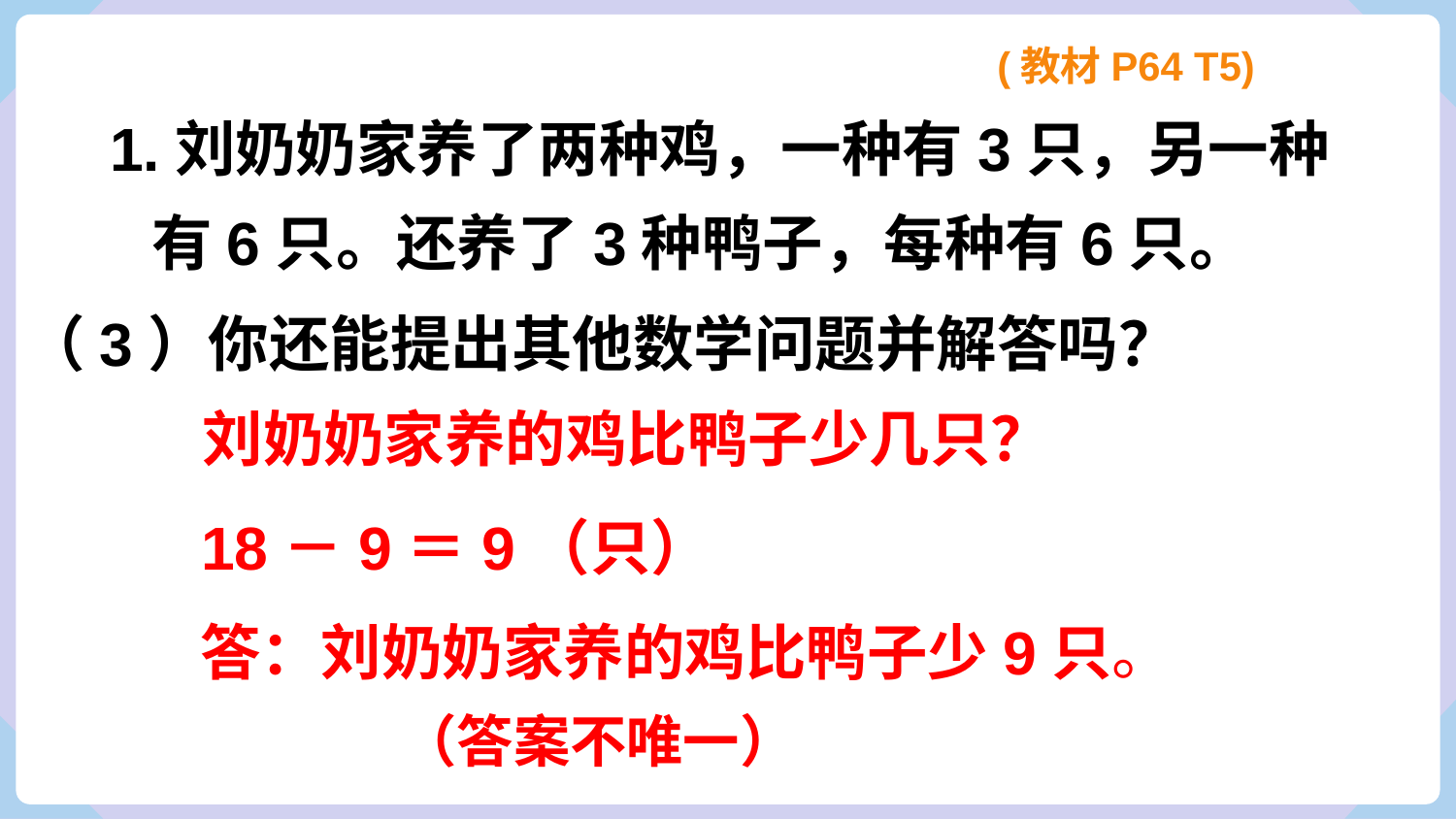

(教材P64 T5)
1.刘奶奶家养了两种鸡，一种有3只，另一种
  有6只。还养了3种鸭子，每种有6只。
（3）你还能提出其他数学问题并解答吗？
刘奶奶家养的鸡比鸭子少几只？
18－9＝9（只）
答：刘奶奶家养的鸡比鸭子少9只。
（答案不唯一）